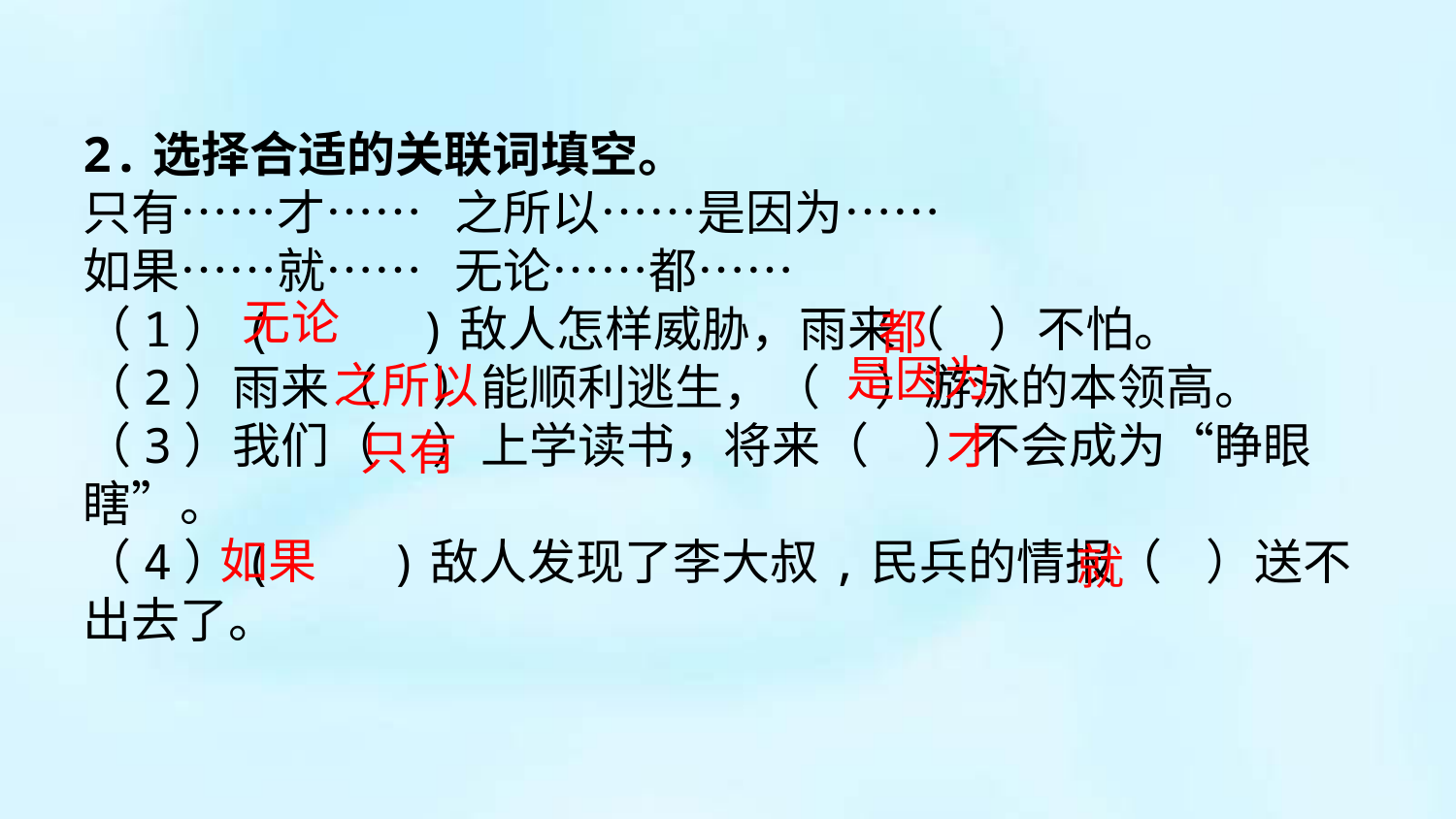

2.选择合适的关联词填空。
只有……才……   之所以……是因为……
如果……就……   无论……都……
（1）(     )敌人怎样威胁，雨来（    ）不怕。
（2）雨来（     ）能顺利逃生，（     ）游泳的本领高。
（3）我们（     ）上学读书，将来（     ）不会成为“睁眼瞎”。
（4）(    )敌人发现了李大叔,民兵的情报（    ）送不出去了。
无论
都
是因为
之所以
才
只有
如果
就